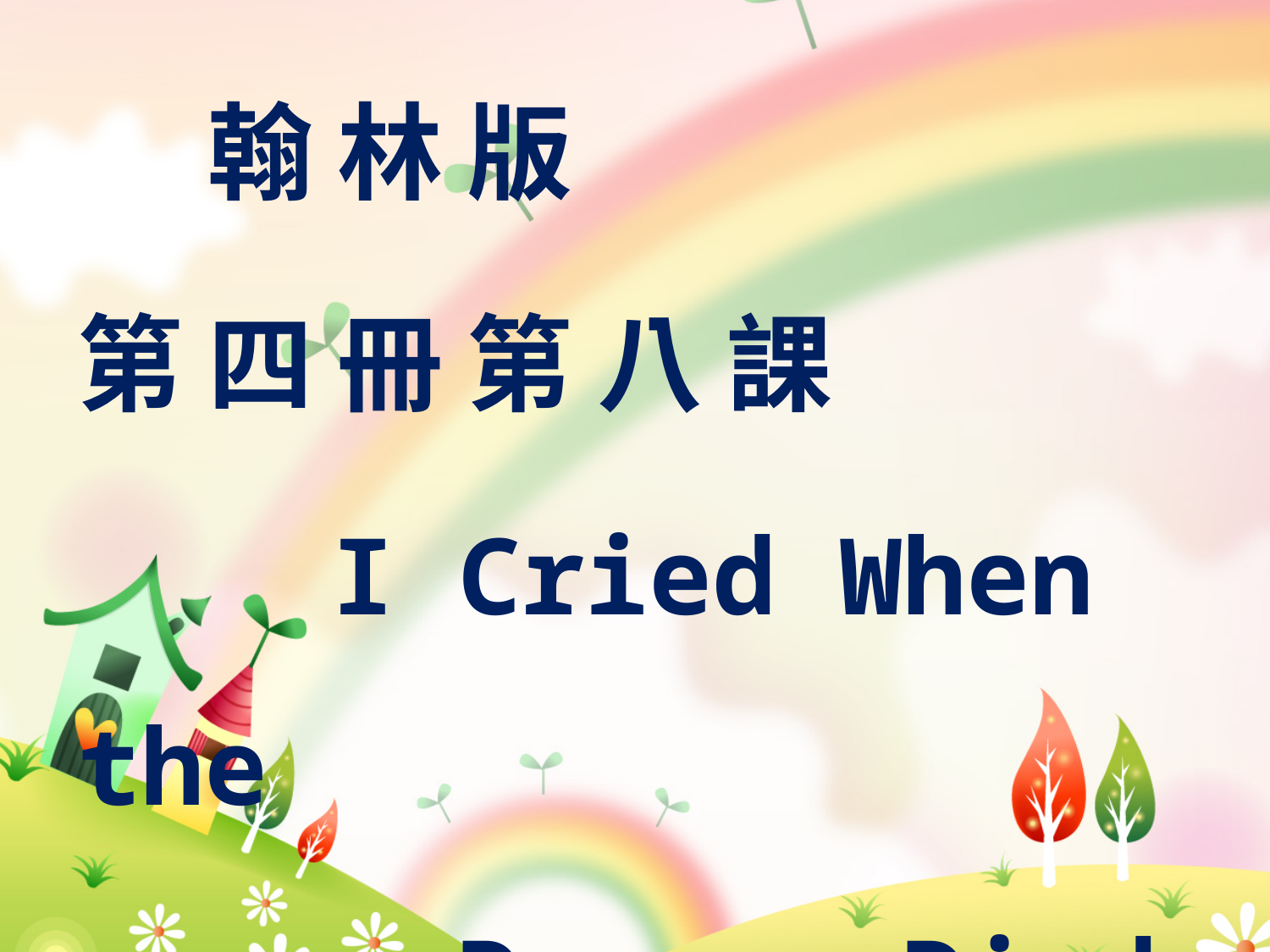

翰 林 版
第 四 冊 第 八 課
    I Cried When the
      Dragon Died